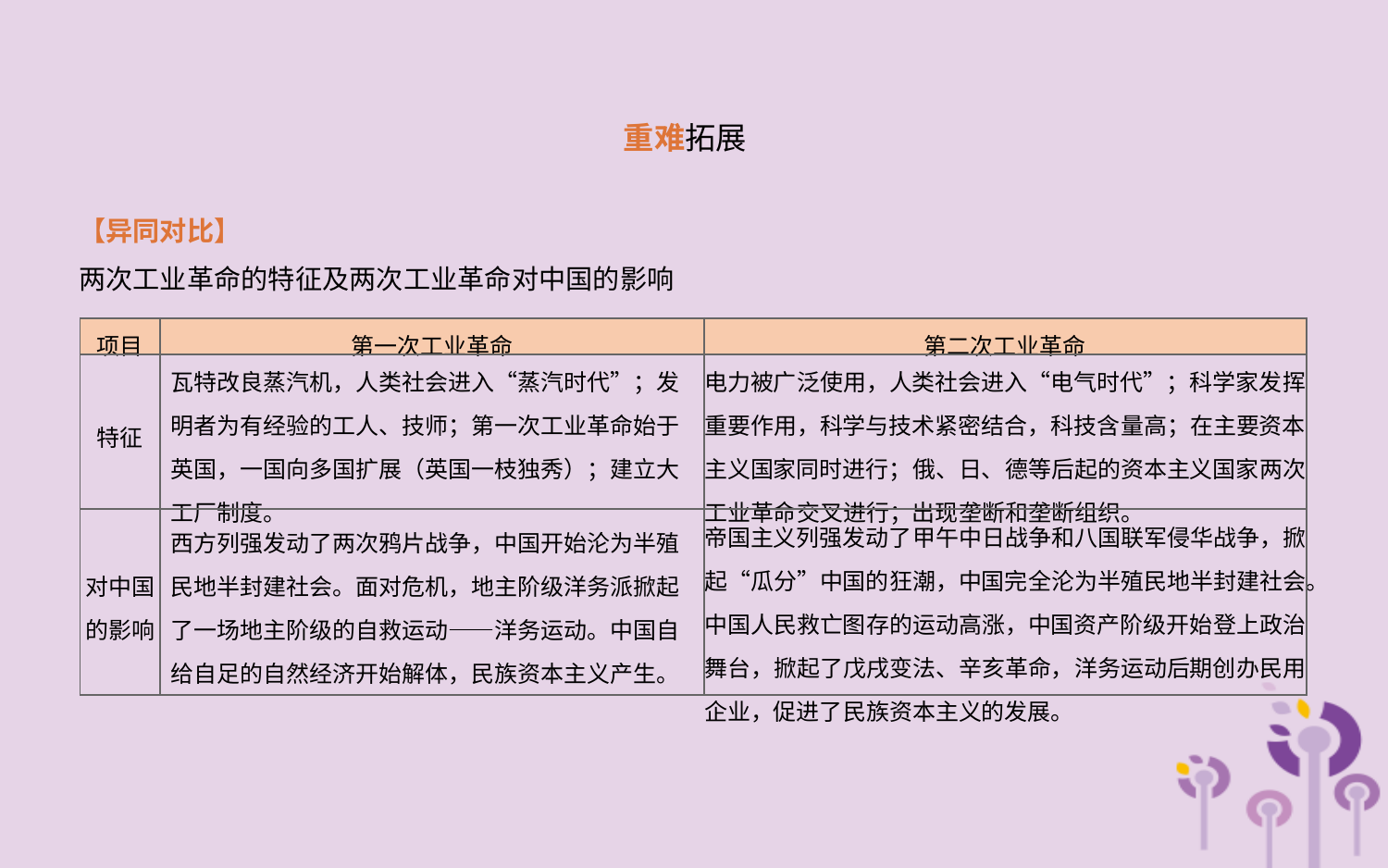

重难拓展
【异同对比】
两次工业革命的特征及两次工业革命对中国的影响
| 项目 | 第一次工业革命 | 第二次工业革命 |
| --- | --- | --- |
| 特征 | 瓦特改良蒸汽机，人类社会进入“蒸汽时代”；发明者为有经验的工人、技师；第一次工业革命始于英国，一国向多国扩展（英国一枝独秀）；建立大工厂制度。 | 电力被广泛使用，人类社会进入“电气时代”；科学家发挥重要作用，科学与技术紧密结合，科技含量高；在主要资本主义国家同时进行；俄、日、德等后起的资本主义国家两次工业革命交叉进行；出现垄断和垄断组织。 |
| 对中国 的影响 | 西方列强发动了两次鸦片战争，中国开始沦为半殖民地半封建社会。面对危机，地主阶级洋务派掀起了一场地主阶级的自救运动——洋务运动。中国自给自足的自然经济开始解体，民族资本主义产生。 | 帝国主义列强发动了甲午中日战争和八国联军侵华战争，掀起“瓜分”中国的狂潮，中国完全沦为半殖民地半封建社会。中国人民救亡图存的运动高涨，中国资产阶级开始登上政治舞台，掀起了戊戌变法、辛亥革命，洋务运动后期创办民用企业，促进了民族资本主义的发展。 |